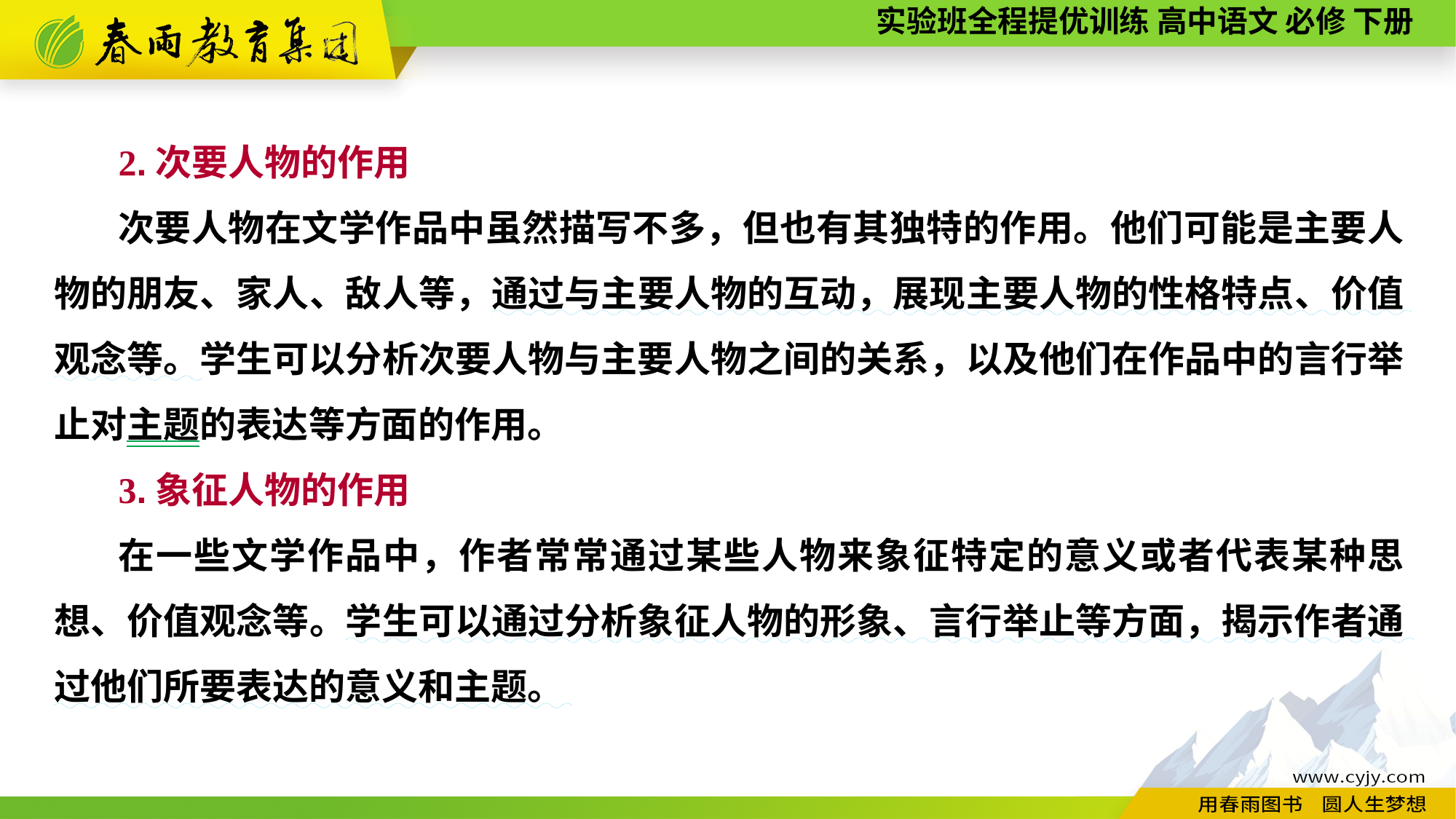

2.次要人物的作用
次要人物在文学作品中虽然描写不多，但也有其独特的作用。他们可能是主要人物的朋友、家人、敌人等，通过与主要人物的互动，展现主要人物的性格特点、价值观念等。学生可以分析次要人物与主要人物之间的关系，以及他们在作品中的言行举止对主题的表达等方面的作用。
3.象征人物的作用
在一些文学作品中，作者常常通过某些人物来象征特定的意义或者代表某种思想、价值观念等。学生可以通过分析象征人物的形象、言行举止等方面，揭示作者通过他们所要表达的意义和主题。